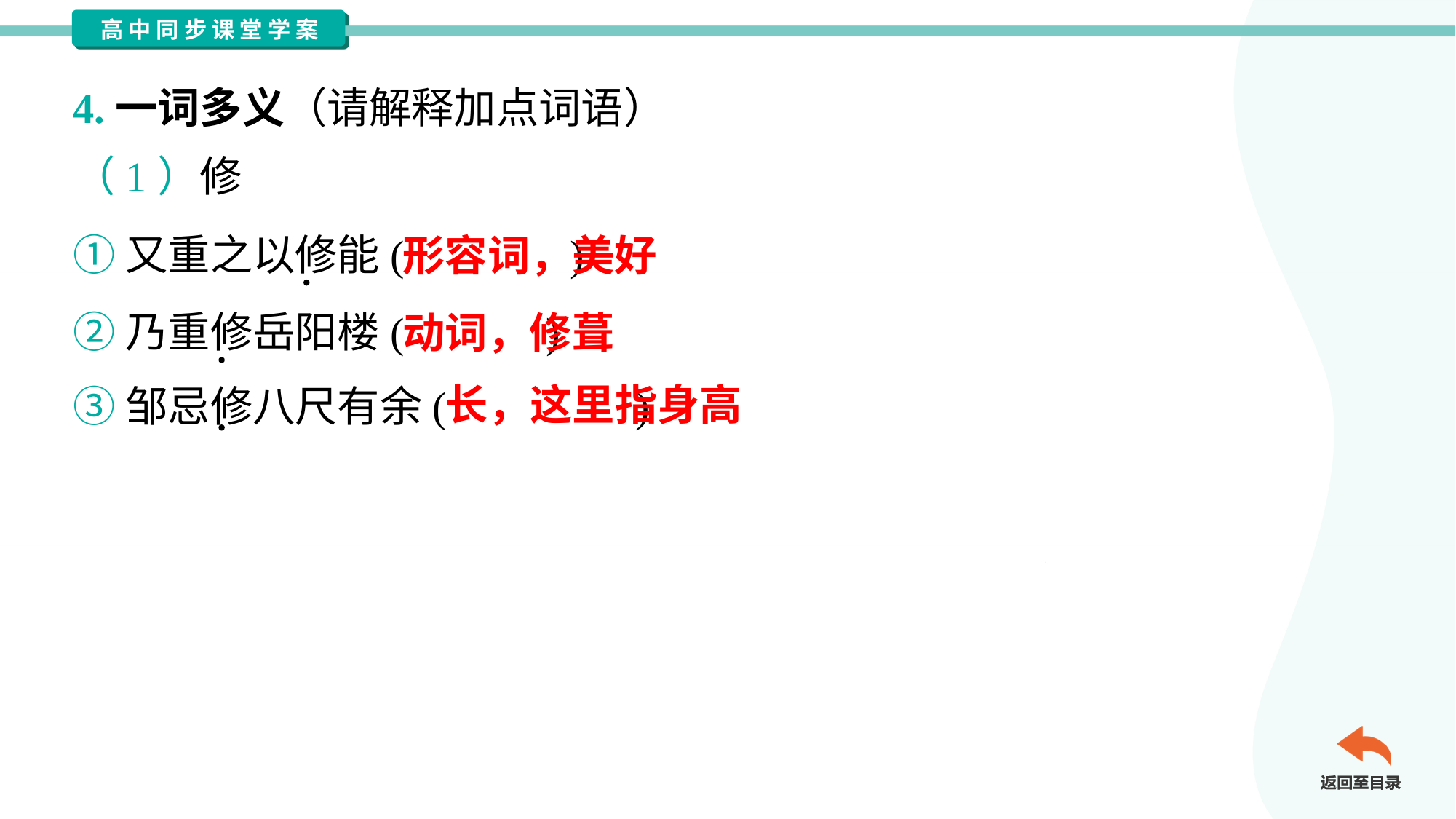

4.一词多义（请解释加点词语）
（1）修
①又重之以修能(              )
②乃重修岳阳楼(            )
③邹忌修八尺有余(                )
形容词，美好
动词，修葺

长，这里指身高